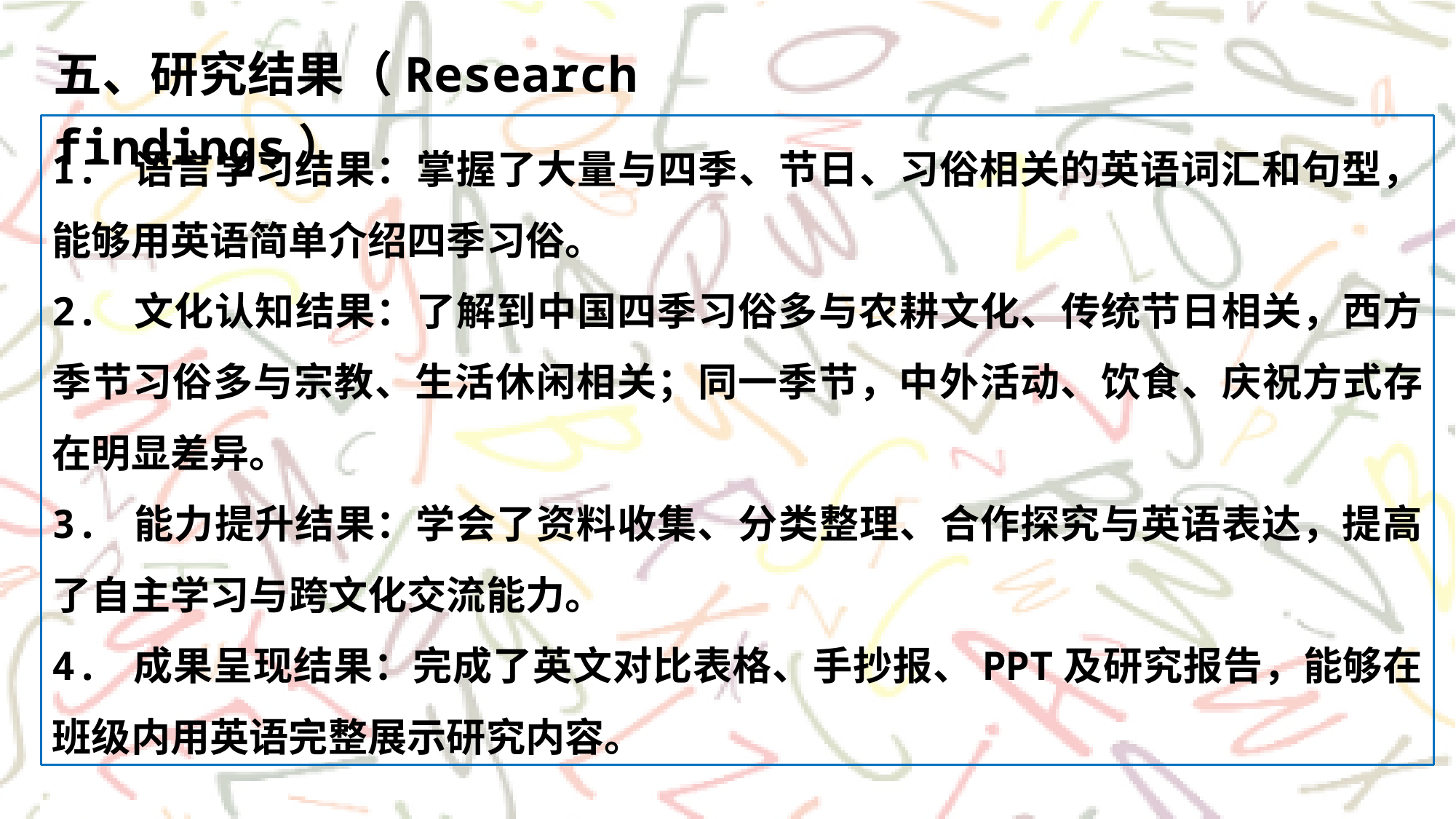

五、研究结果（Research findings）
1. 语言学习结果：掌握了大量与四季、节日、习俗相关的英语词汇和句型，能够用英语简单介绍四季习俗。
2. 文化认知结果：了解到中国四季习俗多与农耕文化、传统节日相关，西方季节习俗多与宗教、生活休闲相关；同一季节，中外活动、饮食、庆祝方式存在明显差异。
3. 能力提升结果：学会了资料收集、分类整理、合作探究与英语表达，提高了自主学习与跨文化交流能力。
4. 成果呈现结果：完成了英文对比表格、手抄报、PPT及研究报告，能够在班级内用英语完整展示研究内容。